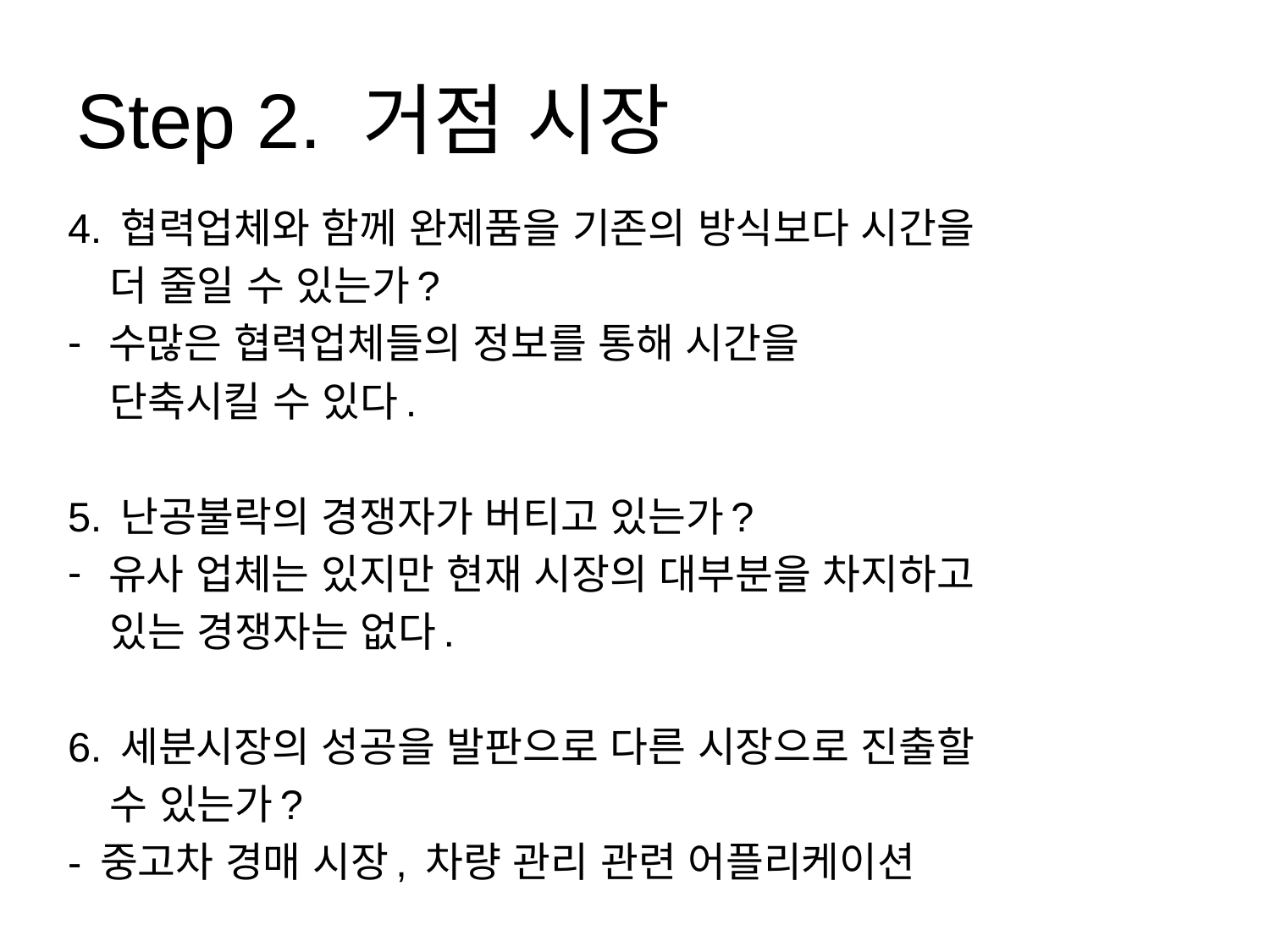

# Step 2. 거점 시장
4. 협력업체와 함께 완제품을 기존의 방식보다 시간을
   더 줄일 수 있는가?
수많은 협력업체들의 정보를 통해 시간을
   단축시킬 수 있다.

5. 난공불락의 경쟁자가 버티고 있는가?
유사 업체는 있지만 현재 시장의 대부분을 차지하고
   있는 경쟁자는 없다.

6. 세분시장의 성공을 발판으로 다른 시장으로 진출할
   수 있는가?
- 중고차 경매 시장, 차량 관리 관련 어플리케이션